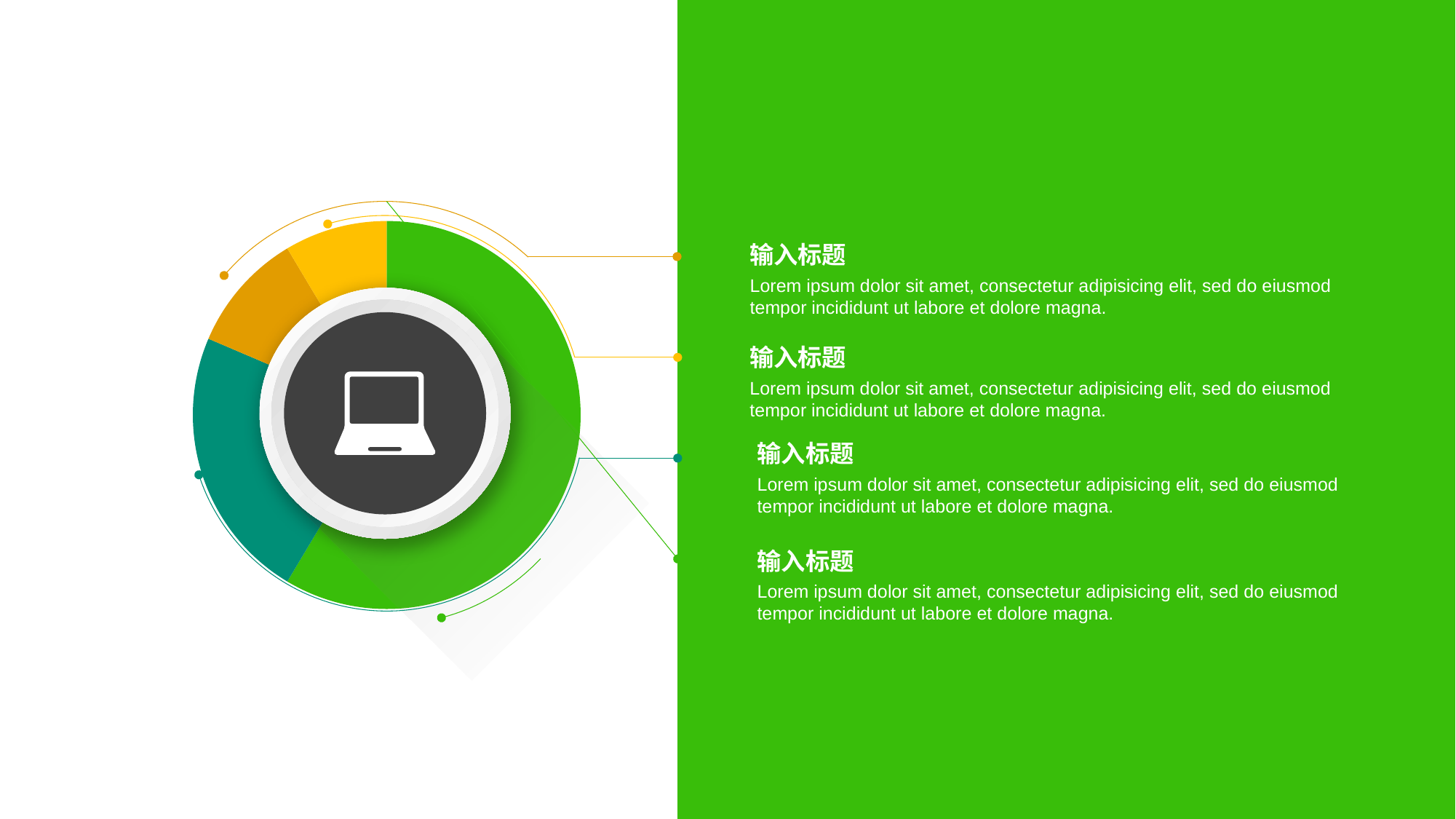

### Chart

| Category | 销售额 |
|---|---|
| 第一季度 | 8.2 |
| 第二季度 | 3.2 |
| 第三季度 | 1.4 |
| 第四季度 | 1.2 |

输入标题
Lorem ipsum dolor sit amet, consectetur adipisicing elit, sed do eiusmod tempor incididunt ut labore et dolore magna.

输入标题
Lorem ipsum dolor sit amet, consectetur adipisicing elit, sed do eiusmod tempor incididunt ut labore et dolore magna.
输入标题
Lorem ipsum dolor sit amet, consectetur adipisicing elit, sed do eiusmod tempor incididunt ut labore et dolore magna.
输入标题
Lorem ipsum dolor sit amet, consectetur adipisicing elit, sed do eiusmod tempor incididunt ut labore et dolore magna.